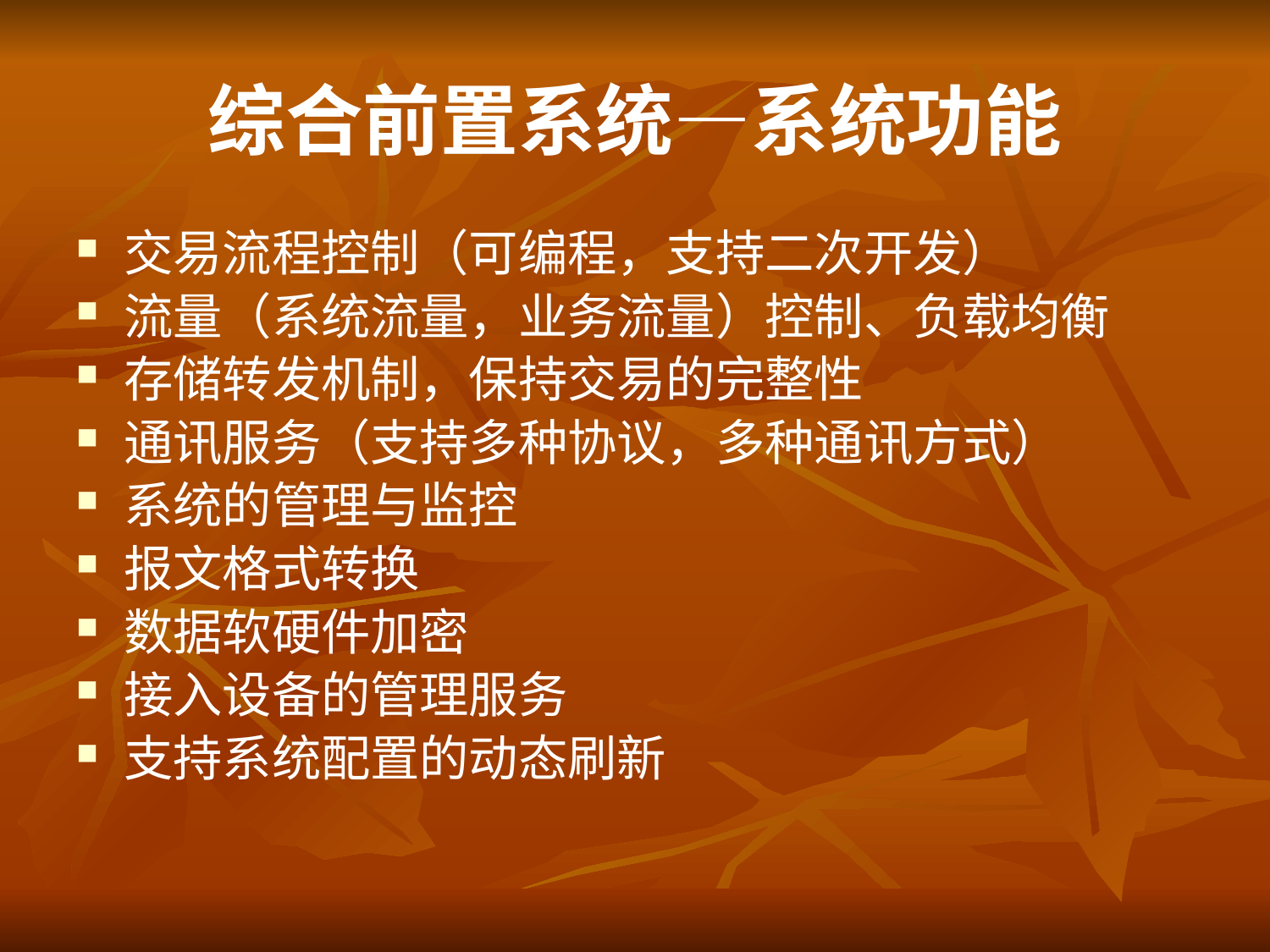

# 综合前置系统—系统功能
交易流程控制（可编程，支持二次开发）
流量（系统流量，业务流量）控制、负载均衡
存储转发机制，保持交易的完整性
通讯服务（支持多种协议，多种通讯方式）
系统的管理与监控
报文格式转换
数据软硬件加密
接入设备的管理服务
支持系统配置的动态刷新